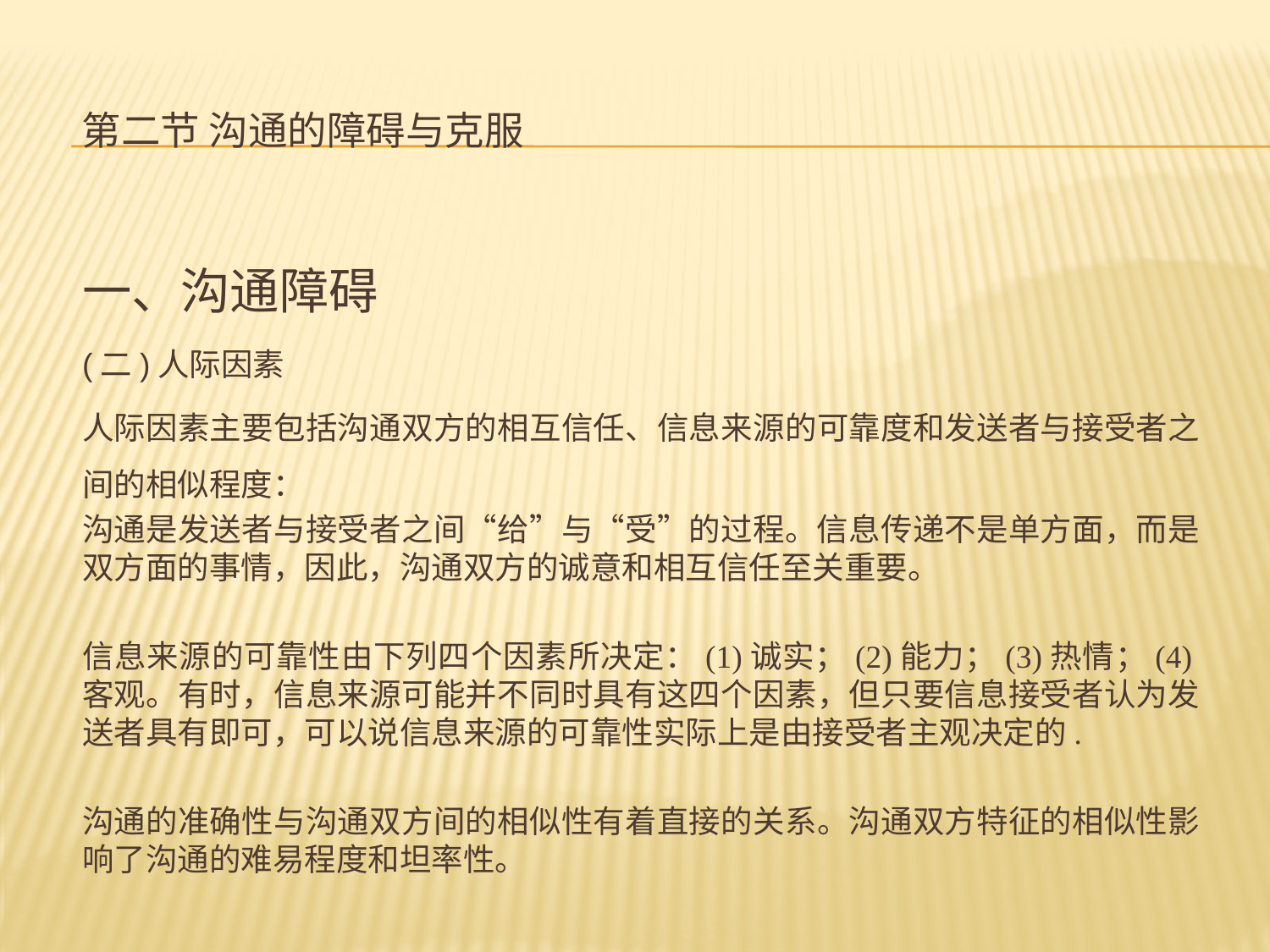

# 第二节 沟通的障碍与克服
一、沟通障碍
(二)人际因素
人际因素主要包括沟通双方的相互信任、信息来源的可靠度和发送者与接受者之间的相似程度：
沟通是发送者与接受者之间“给”与“受”的过程。信息传递不是单方面，而是双方面的事情，因此，沟通双方的诚意和相互信任至关重要。

信息来源的可靠性由下列四个因素所决定：(1)诚实；(2)能力；(3)热情；(4)客观。有时，信息来源可能并不同时具有这四个因素，但只要信息接受者认为发送者具有即可，可以说信息来源的可靠性实际上是由接受者主观决定的.

沟通的准确性与沟通双方间的相似性有着直接的关系。沟通双方特征的相似性影响了沟通的难易程度和坦率性。